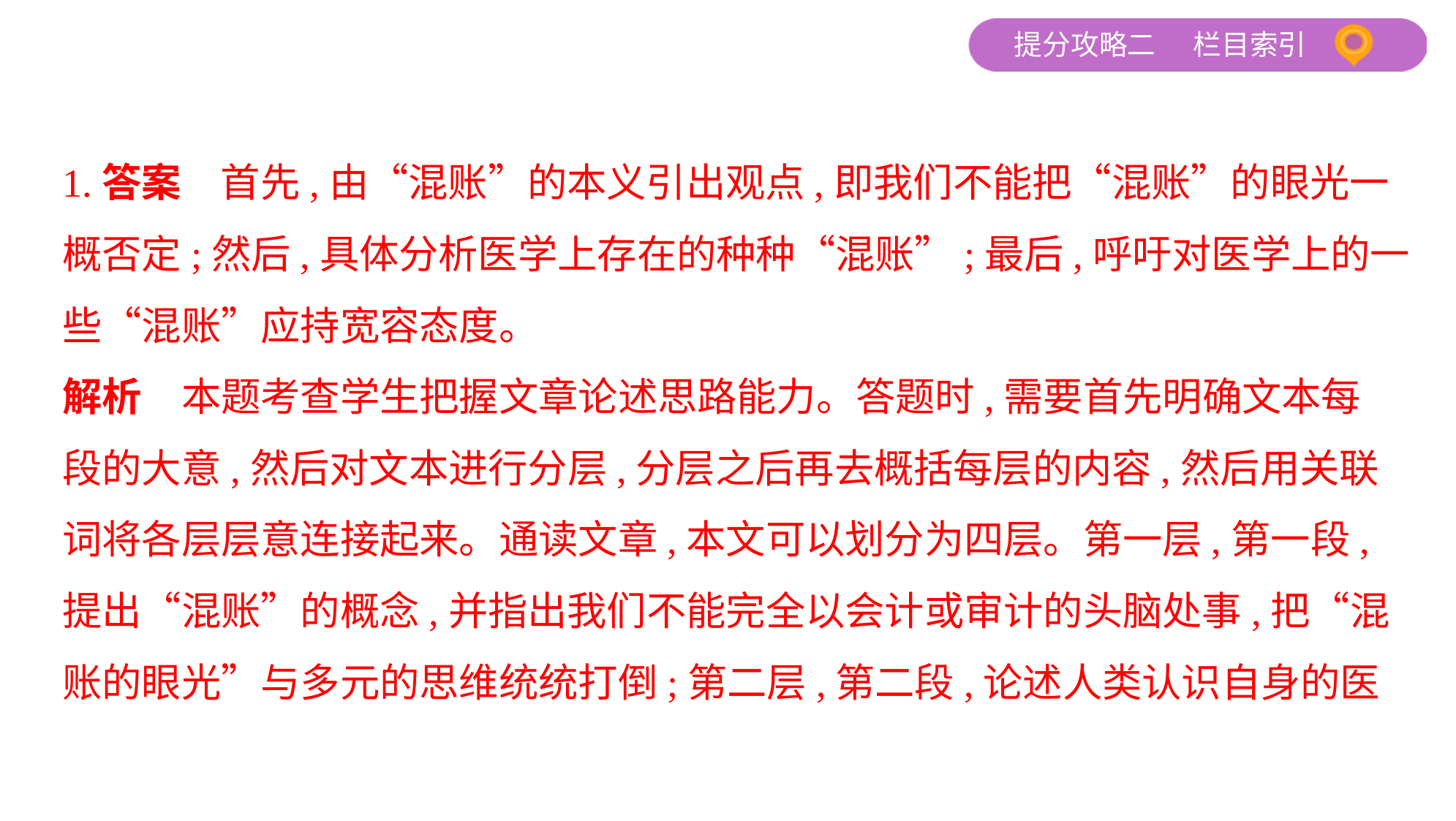

1.答案　首先,由“混账”的本义引出观点,即我们不能把“混账”的眼光一
概否定;然后,具体分析医学上存在的种种“混账”;最后,呼吁对医学上的一
些“混账”应持宽容态度。
解析　本题考查学生把握文章论述思路能力。答题时,需要首先明确文本每
段的大意,然后对文本进行分层,分层之后再去概括每层的内容,然后用关联
词将各层层意连接起来。通读文章,本文可以划分为四层。第一层,第一段,
提出“混账”的概念,并指出我们不能完全以会计或审计的头脑处事,把“混
账的眼光”与多元的思维统统打倒;第二层,第二段,论述人类认识自身的医